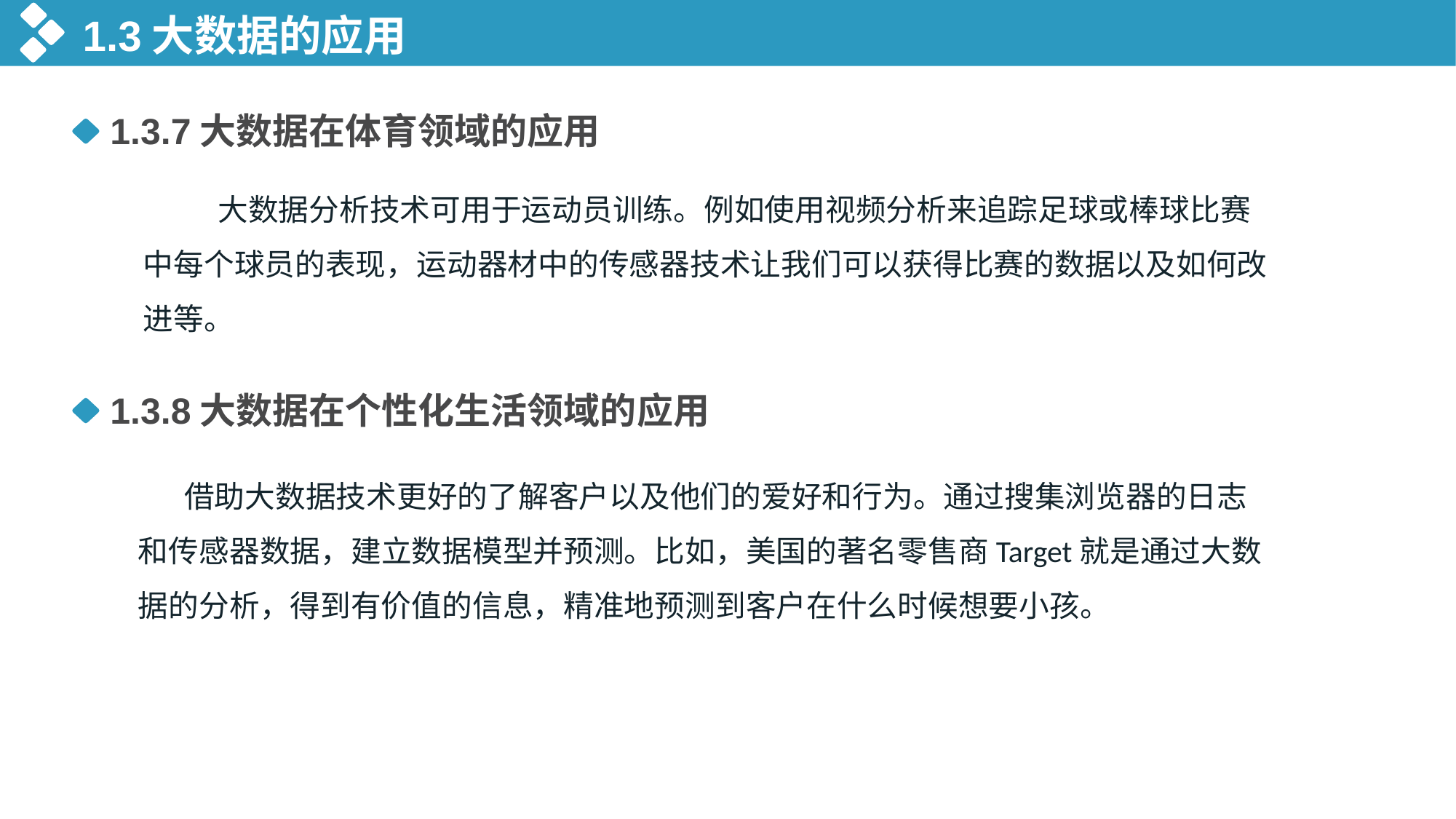

1.3大数据的应用
1.3.7大数据在体育领域的应用

          大数据分析技术可用于运动员训练。例如使用视频分析来追踪足球或棒球比赛中每个球员的表现，运动器材中的传感器技术让我们可以获得比赛的数据以及如何改进等。
1.3.8大数据在个性化生活领域的应用

 借助大数据技术更好的了解客户以及他们的爱好和行为。通过搜集浏览器的日志和传感器数据，建立数据模型并预测。比如，美国的著名零售商Target就是通过大数据的分析，得到有价值的信息，精准地预测到客户在什么时候想要小孩。